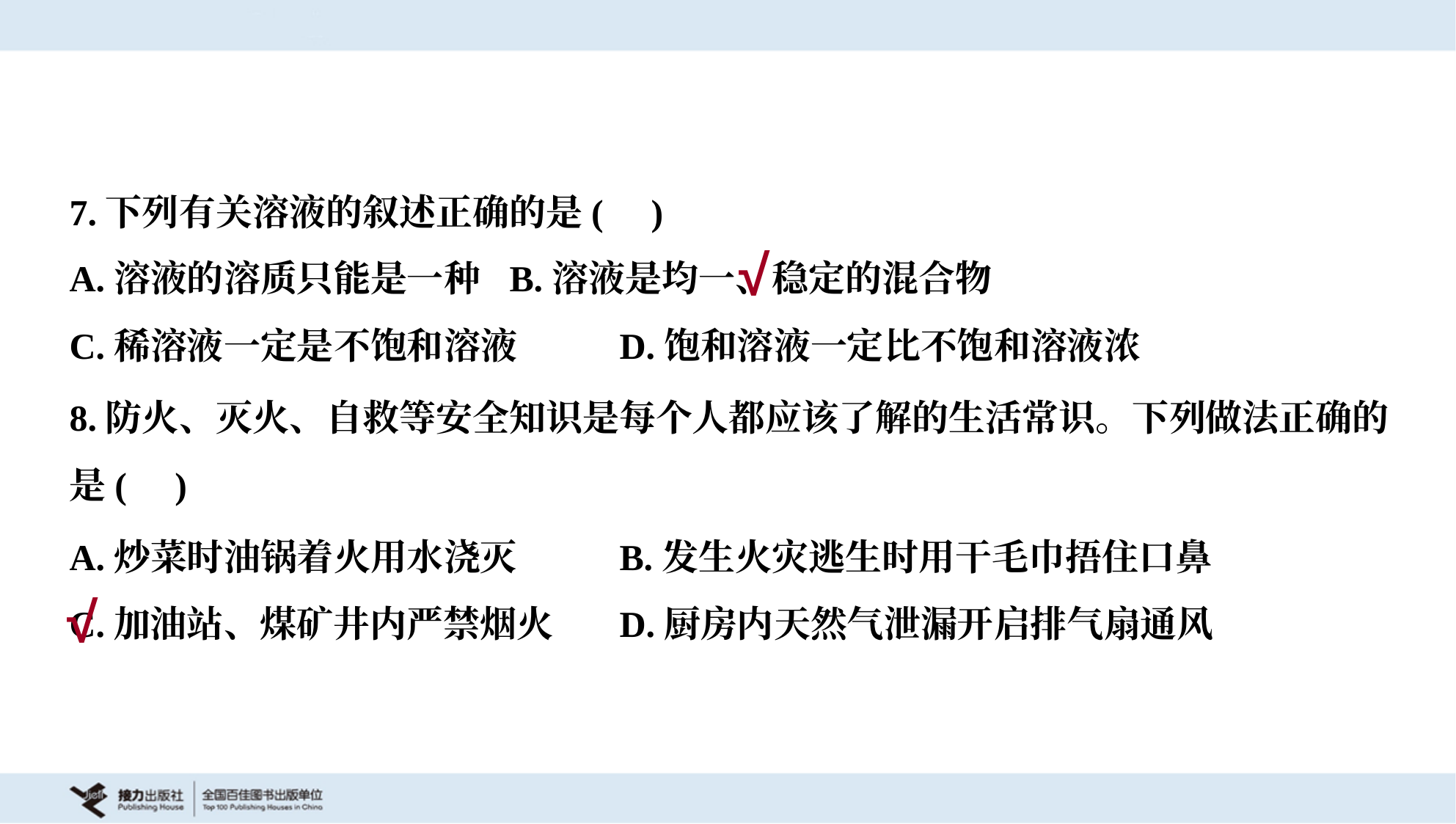

7.下列有关溶液的叙述正确的是(     )
A.溶液的溶质只能是一种	B.溶液是均一、稳定的混合物
C.稀溶液一定是不饱和溶液	D.饱和溶液一定比不饱和溶液浓
√
8.防火、灭火、自救等安全知识是每个人都应该了解的生活常识。下列做法正确的
是(     )
A.炒菜时油锅着火用水浇灭	B.发生火灾逃生时用干毛巾捂住口鼻
C.加油站、煤矿井内严禁烟火	D.厨房内天然气泄漏开启排气扇通风
√